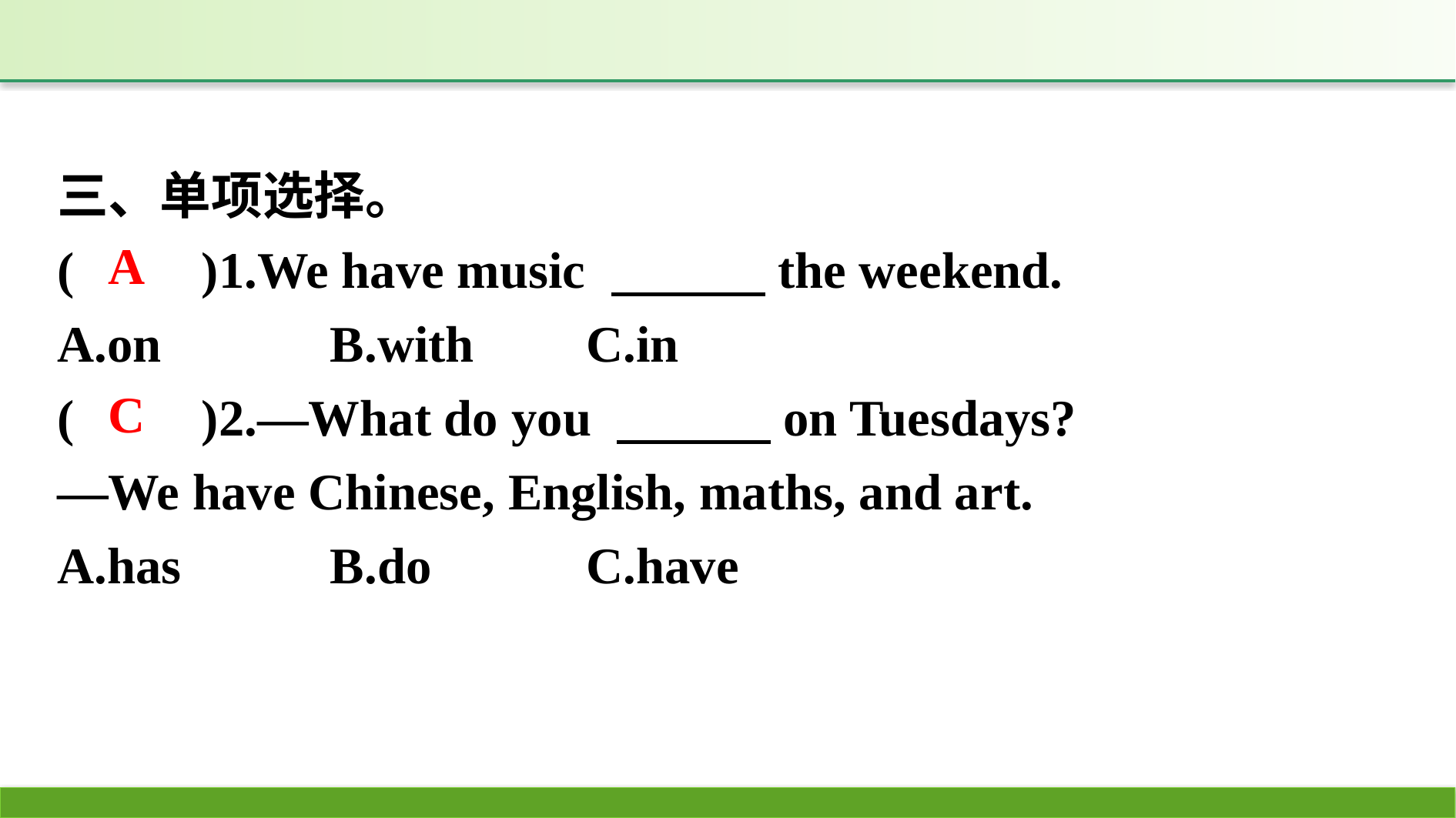

三、单项选择。
(　　)1.We have music 　　　the weekend.
A.on		B.with	C.in
(　　)2.—What do you 　　　on Tuesdays?
—We have Chinese, English, maths, and art.
A.has		B.do		C.have
A
C